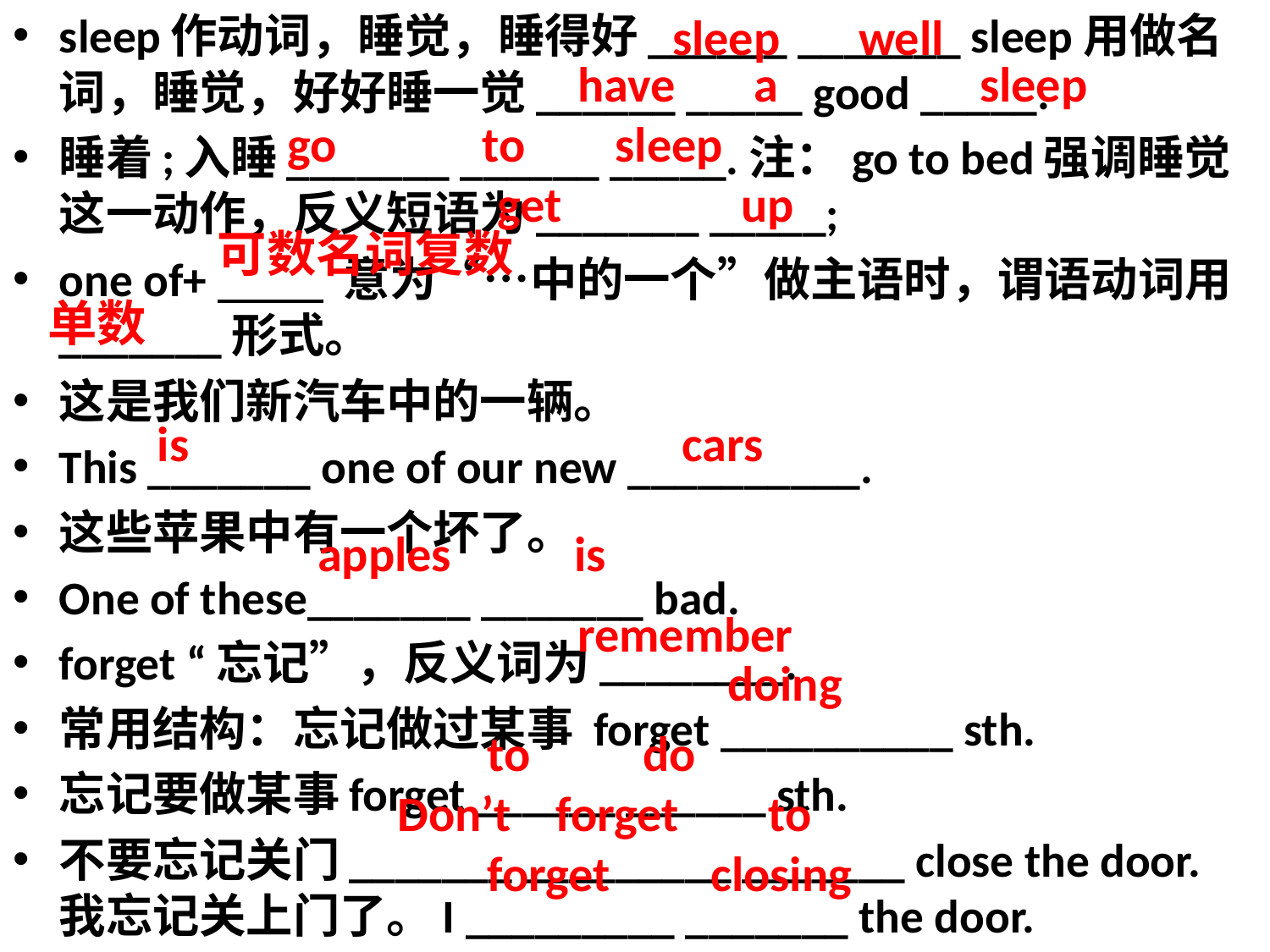

sleep作动词，睡觉，睡得好______ _______ sleep用做名词，睡觉，好好睡一觉______ _____ good _____.
睡着;入睡_______ ______ _____.注：go to bed强调睡觉这一动作，反义短语为_______ _____;
one of+            意为“…中的一个”做主语时，谓语动词用_______形式。
这是我们新汽车中的一辆。
This _______ one of our new __________.
这些苹果中有一个坏了。
One of these_______ _______ bad.
forget “忘记”，反义词为________.
常用结构：忘记做过某事 forget __________ sth.
忘记要做某事forget ______ ______ sth.
不要忘记关门_______ _________ _______ close the door. 我忘记关上门了。I _________ _______ the door.

    sleep       well
#
have       a                  sleep
go             to        sleep
get                up
可数名词复数
单数
is                                            cars
apples           is
remember
doing
to          do
Don’t    forget        to
forget         closing